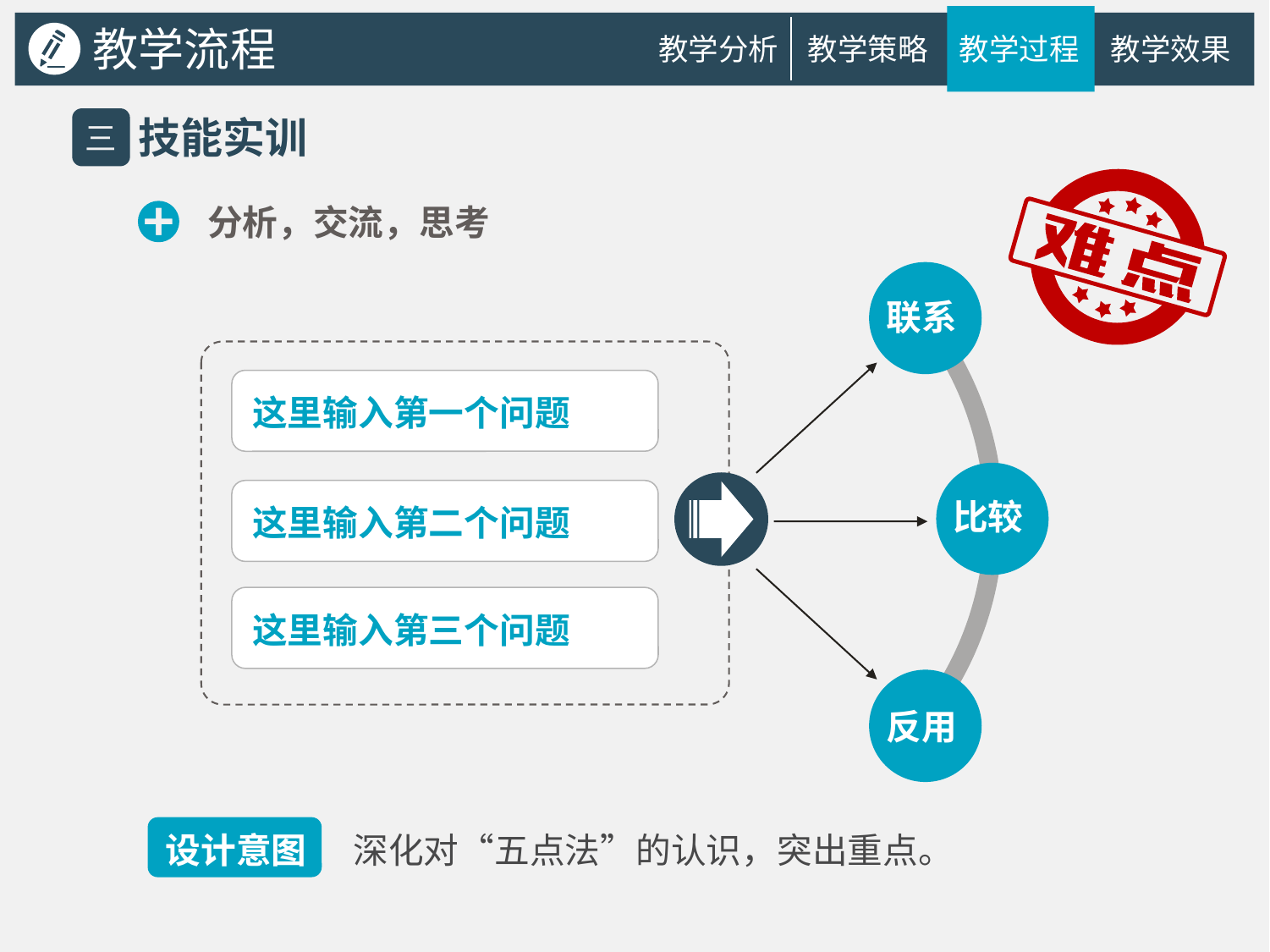

教学流程

教学分析
教学策略
教学过程
教学效果
技能实训

三

分析，交流，思考

联系

这里输入第一个问题

比较
这里输入第二个问题

这里输入第三个问题

反用

设计意图
深化对“五点法”的认识，突出重点。